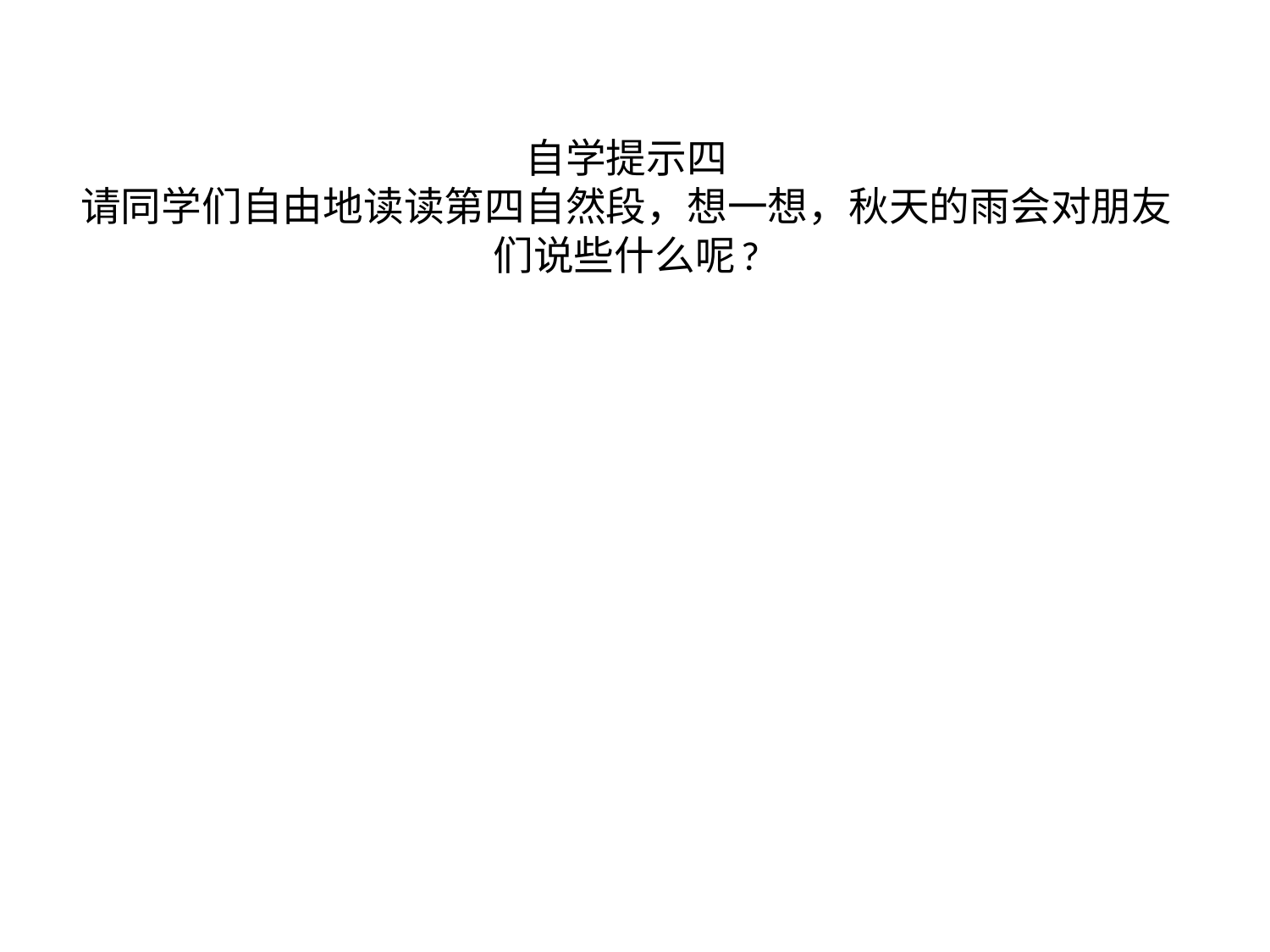

# 自学提示四 请同学们自由地读读第四自然段，想一想，秋天的雨会对朋友们说些什么呢?